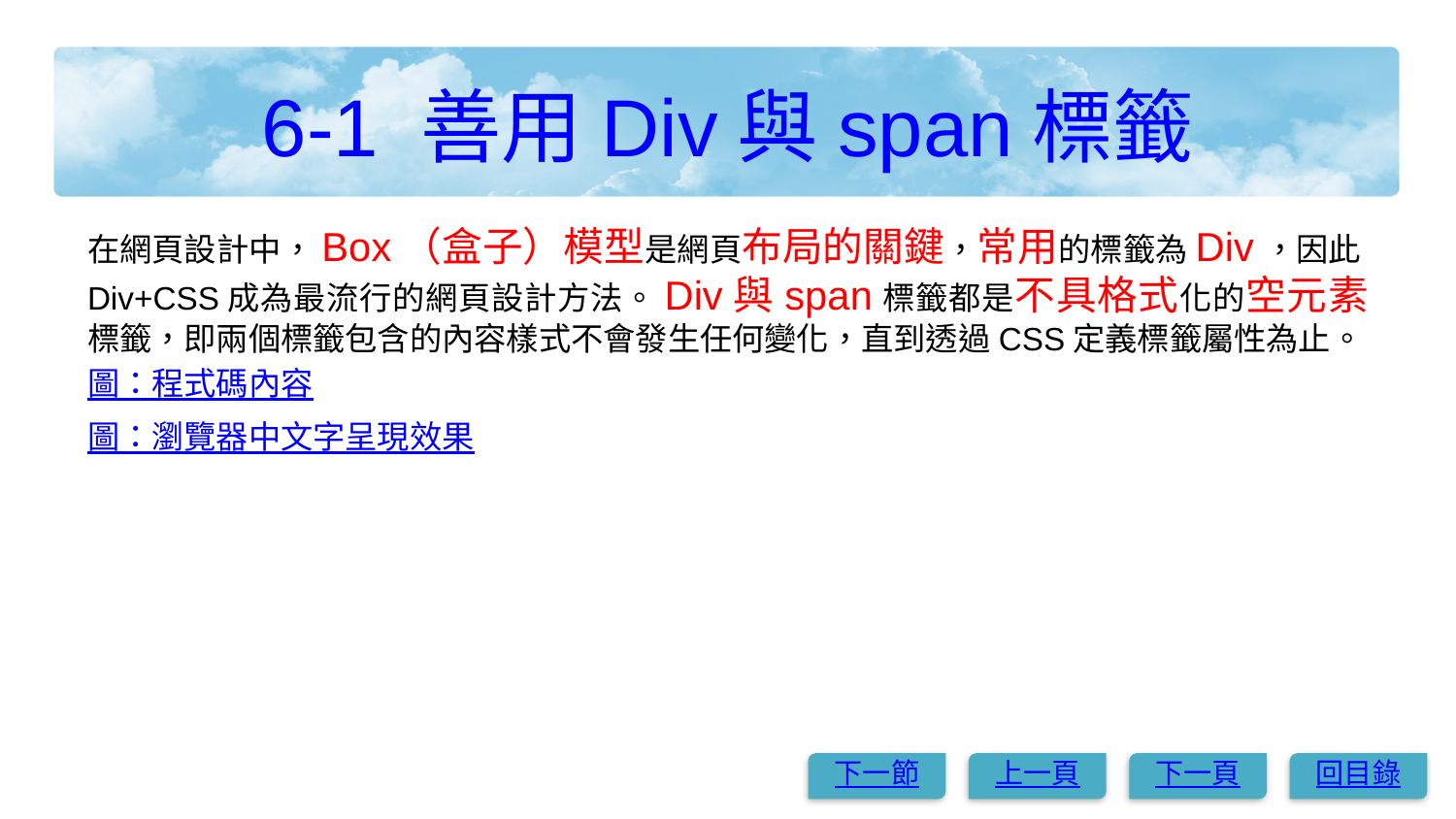

# 6-1 善用Div與span標籤
在網頁設計中，Box（盒子）模型是網頁布局的關鍵，常用的標籤為Div，因此Div+CSS成為最流行的網頁設計方法。Div與span標籤都是不具格式化的空元素標籤，即兩個標籤包含的內容樣式不會發生任何變化，直到透過CSS定義標籤屬性為止。
圖：程式碼內容
圖：瀏覽器中文字呈現效果
下一節
上一頁
下一頁
回目錄